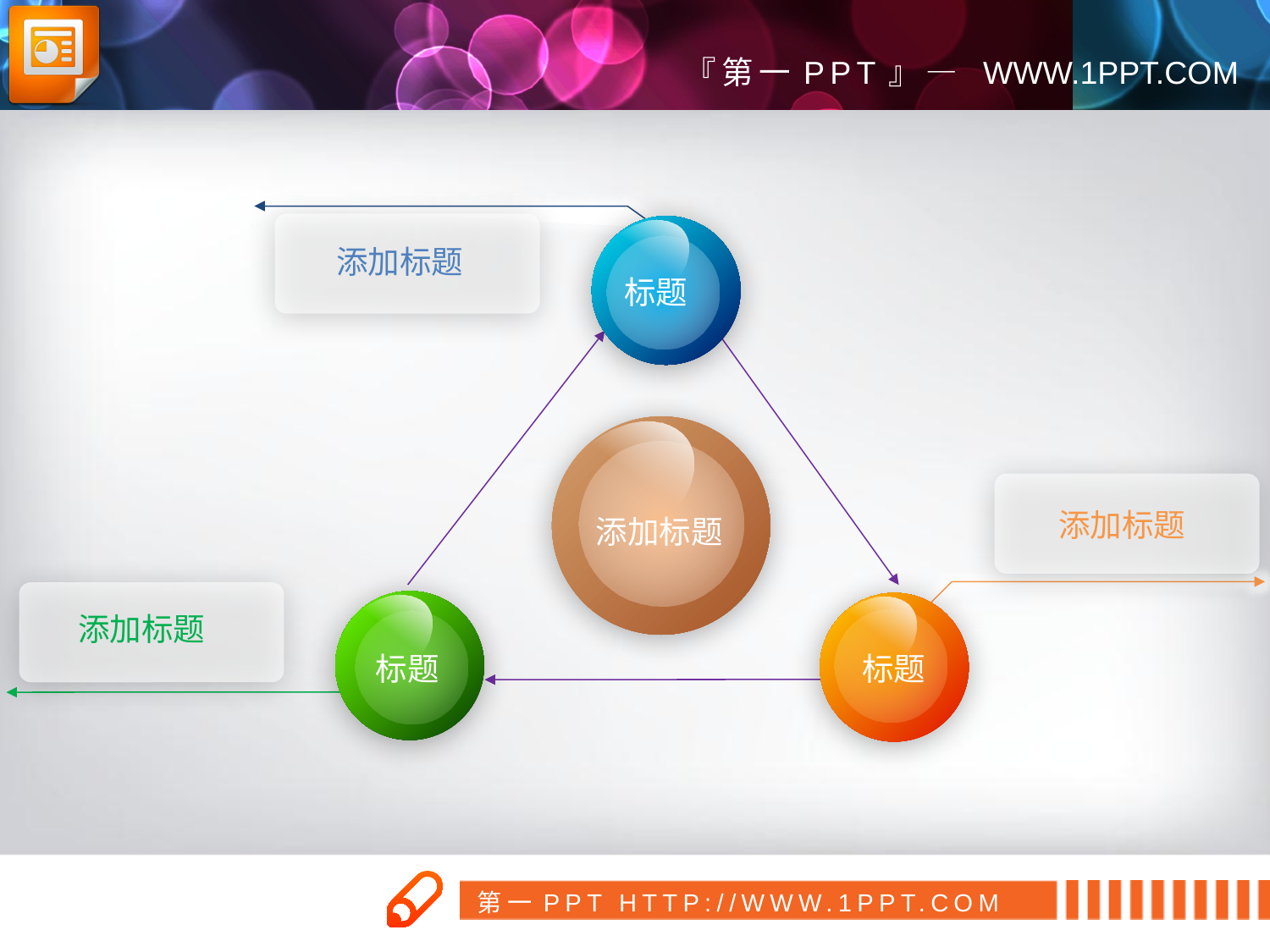

添加标题
标题

添加标题

添加标题

添加标题
标题
标题